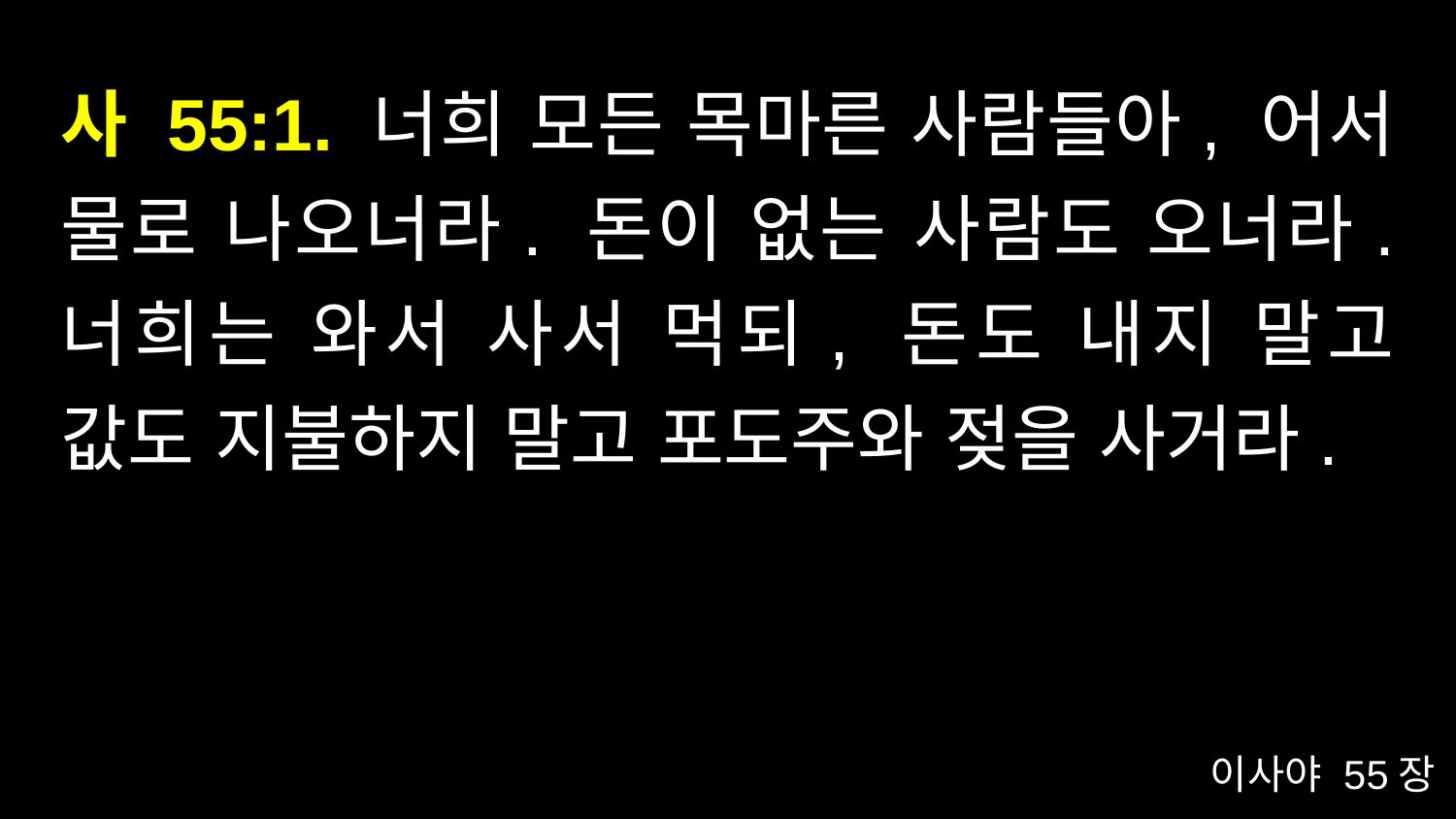

# 사 55:1. 너희 모든 목마른 사람들아, 어서 물로 나오너라. 돈이 없는 사람도 오너라. 너희는 와서 사서 먹되, 돈도 내지 말고 값도 지불하지 말고 포도주와 젖을 사거라.
이사야 55장